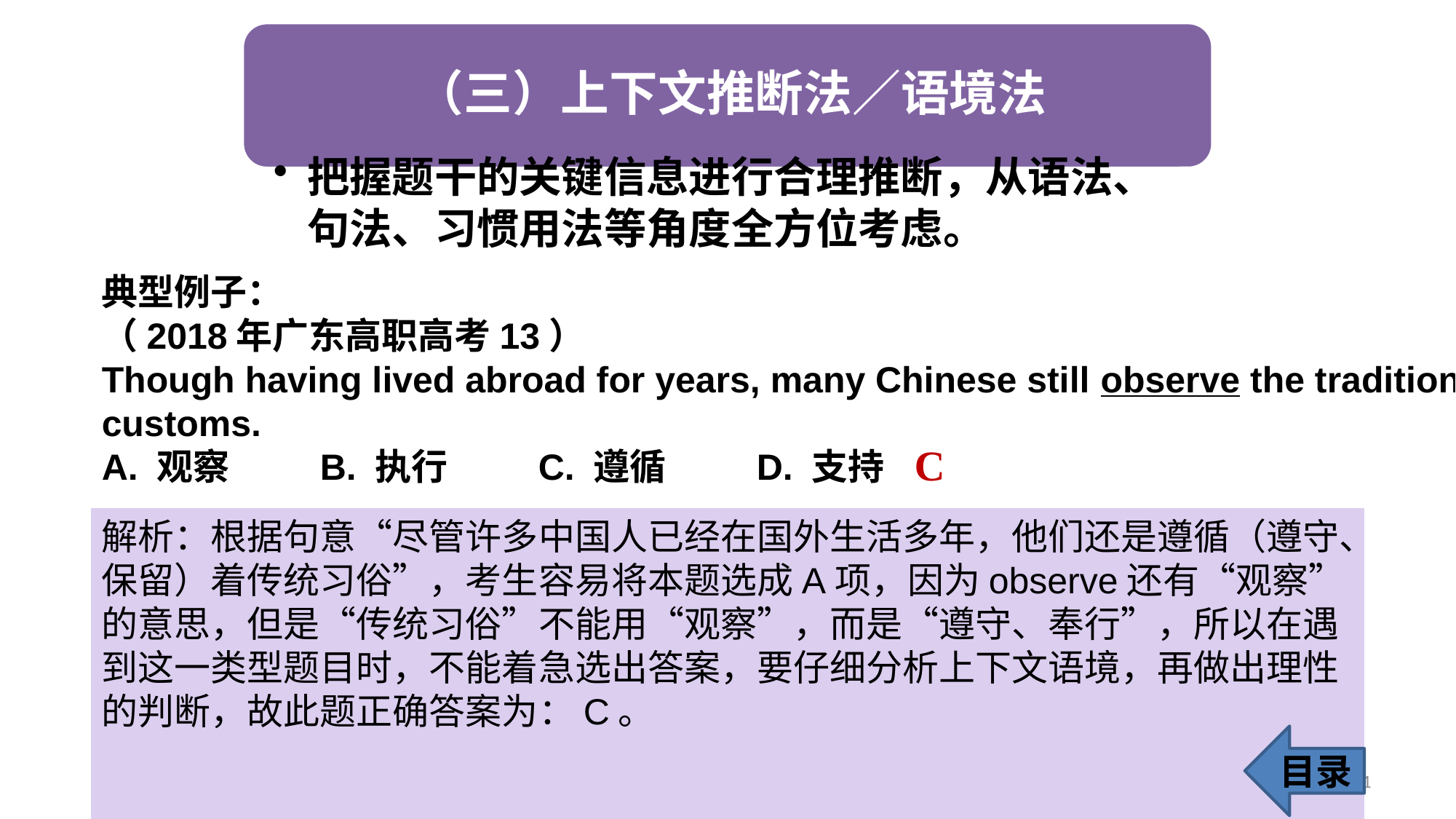

（三）上下文推断法／语境法
把握题干的关键信息进行合理推断，从语法、句法、习惯用法等角度全方位考虑。
典型例子：
（2018年广东高职高考13）
Though having lived abroad for years, many Chinese still observe the traditional customs.
A. 观察 	B. 执行 	C. 遵循 	D. 支持
C
解析：根据句意“尽管许多中国人已经在国外生活多年，他们还是遵循（遵守、保留）着传统习俗”，考生容易将本题选成A项，因为observe还有“观察”的意思，但是“传统习俗”不能用“观察”，而是“遵守、奉行”，所以在遇到这一类型题目时，不能着急选出答案，要仔细分析上下文语境，再做出理性的判断，故此题正确答案为：C。

目录
11